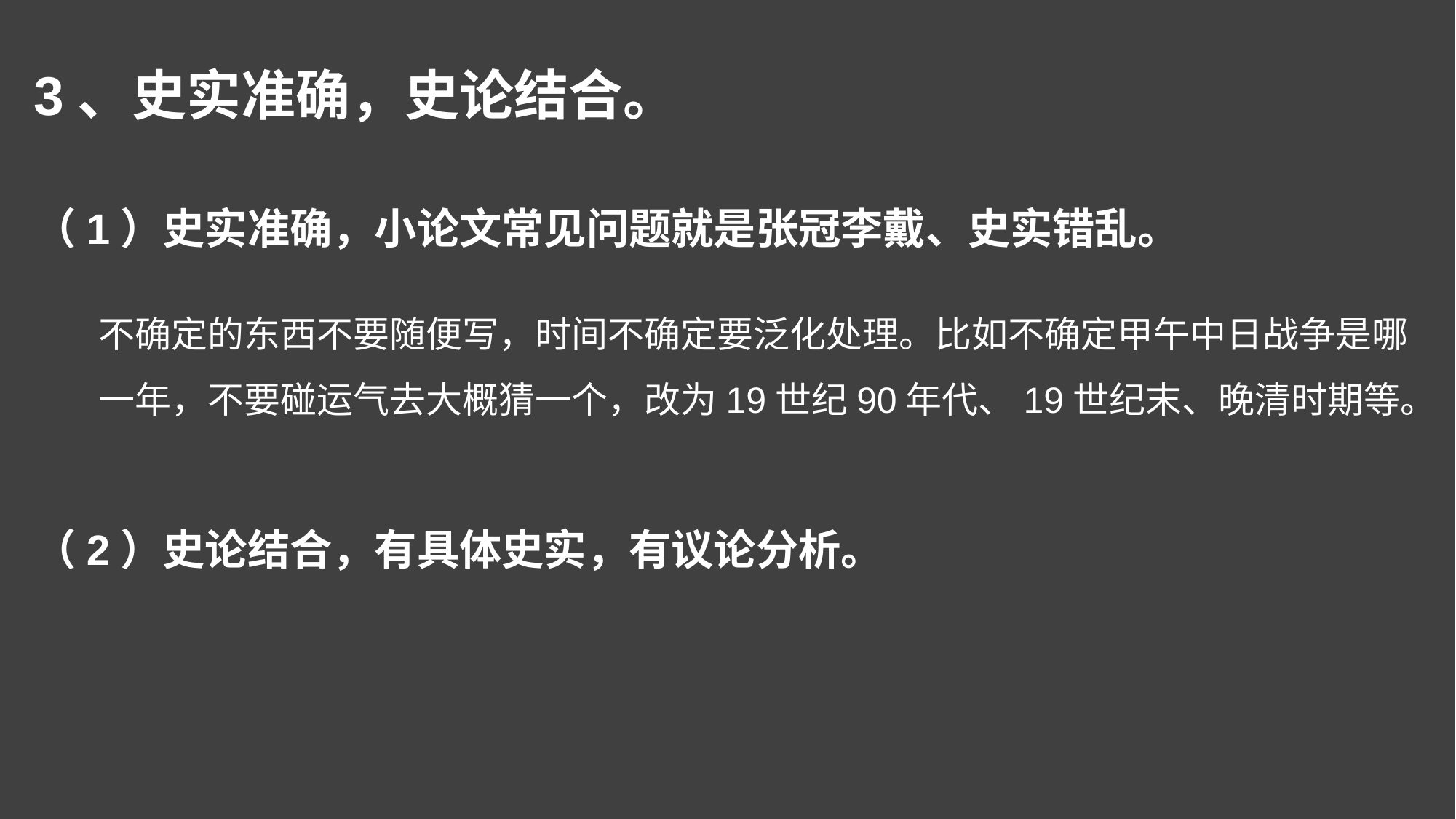

3、史实准确，史论结合。
（1）史实准确，小论文常见问题就是张冠李戴、史实错乱。
不确定的东西不要随便写，时间不确定要泛化处理。比如不确定甲午中日战争是哪一年，不要碰运气去大概猜一个，改为19世纪90年代、19世纪末、晚清时期等。
（2）史论结合，有具体史实，有议论分析。